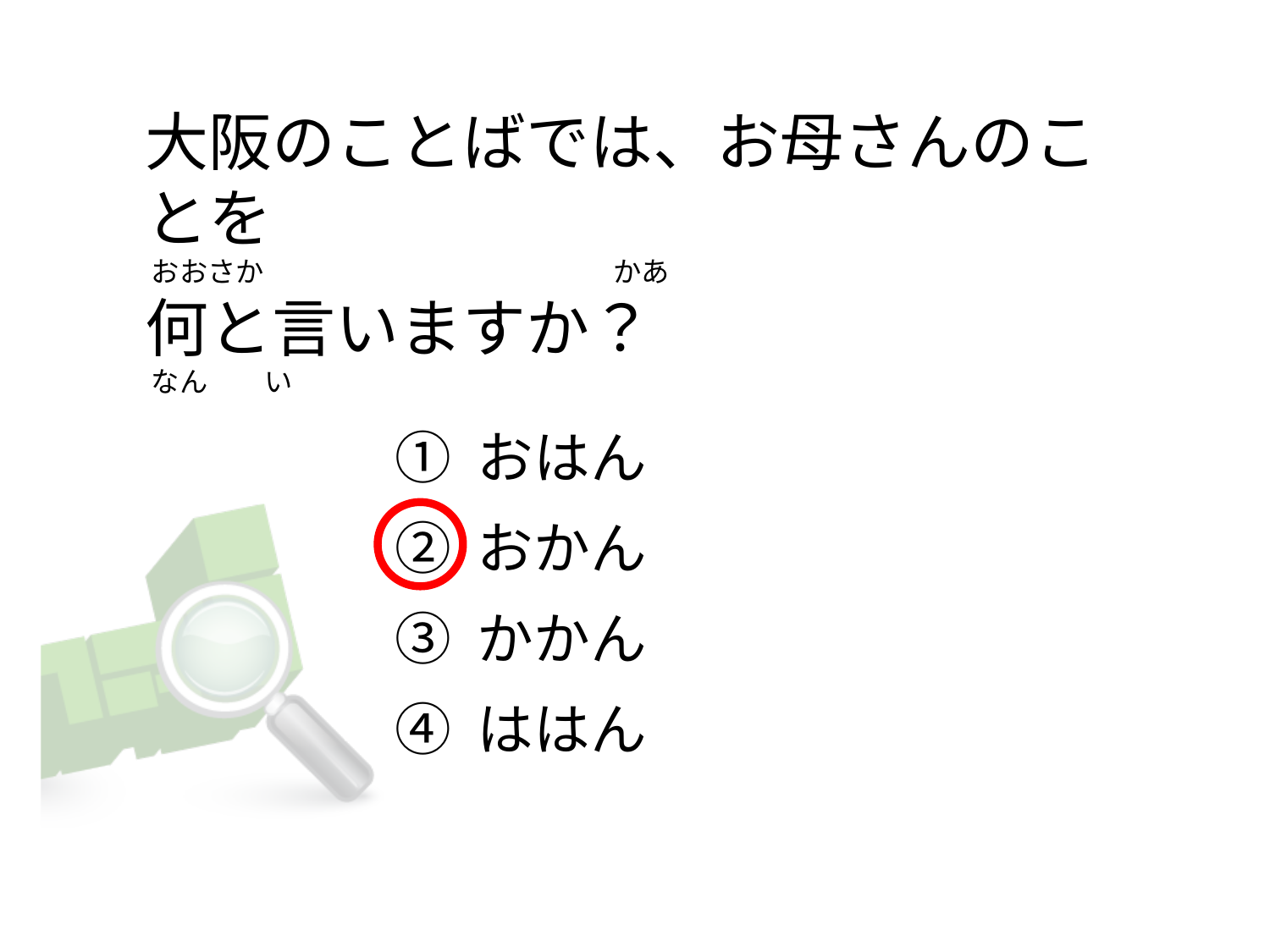

# 大阪のことばでは、お母さんのことを  おおさか                                                       かあ 何と言いますか？  なん         い
① おはん
② おかん
③ かかん
④ ははん